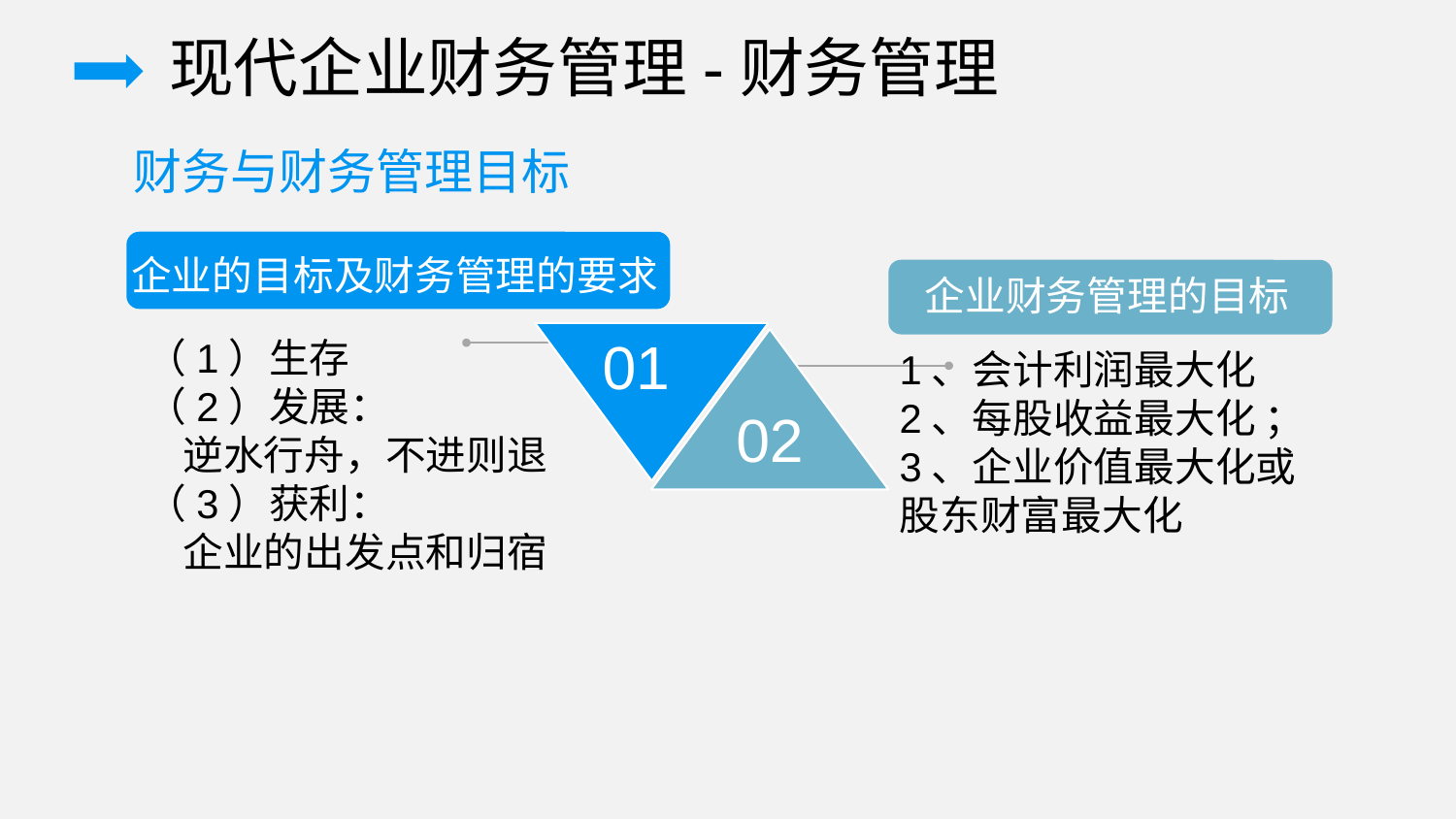

现代企业财务管理-财务管理
财务与财务管理目标
企业的目标及财务管理的要求

企业财务管理的目标
01

（1）生存
（2）发展：
   逆水行舟，不进则退
（3）获利：
   企业的出发点和归宿

02
1、会计利润最大化
2、每股收益最大化 ；
3、企业价值最大化或股东财富最大化